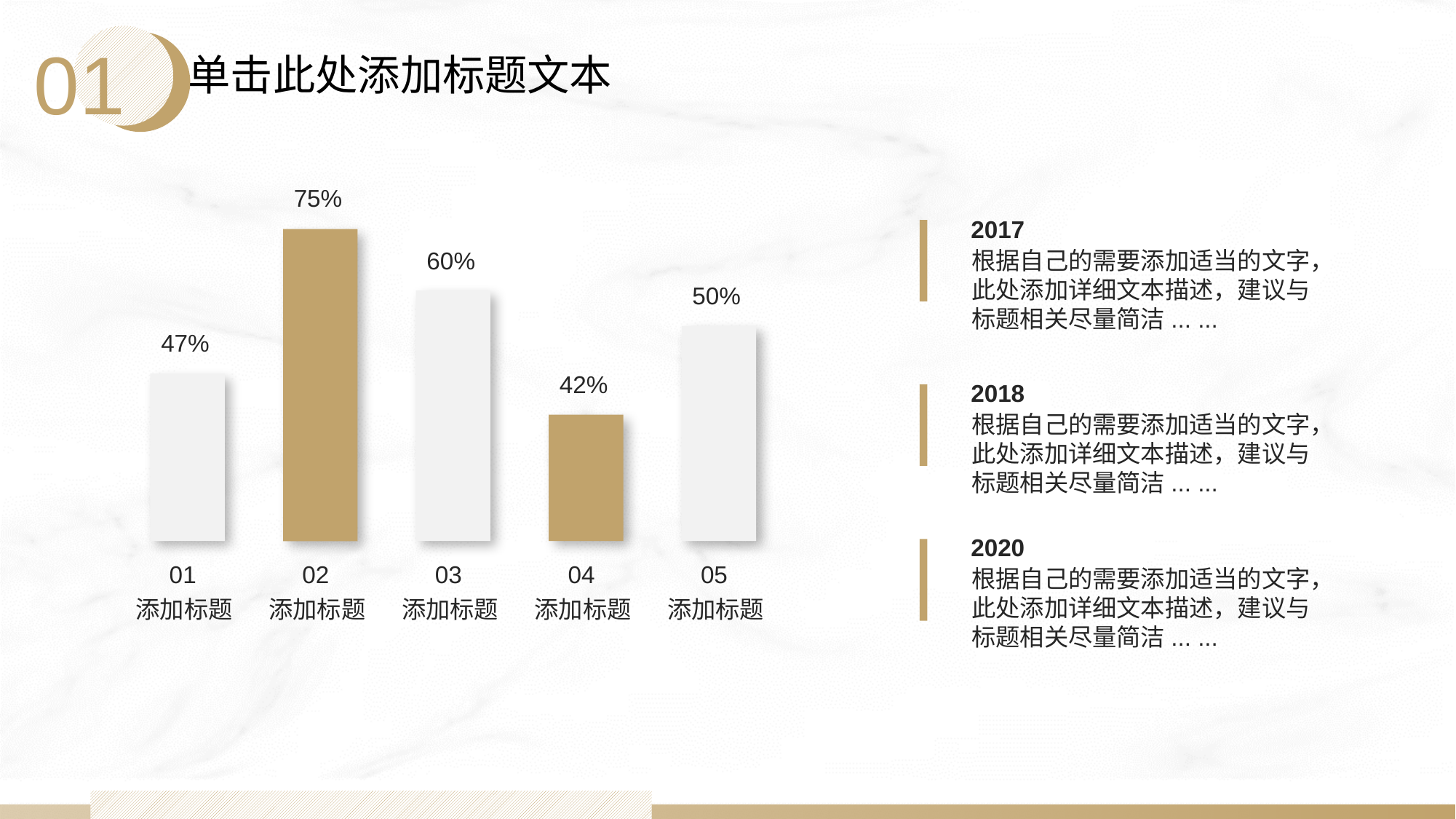

01
单击此处添加标题文本
75%

60%
50%
47%
42%
01
02
03
04
05
添加标题
添加标题
添加标题
添加标题
添加标题
2017

根据自己的需要添加适当的文字，此处添加详细文本描述，建议与标题相关尽量简洁... ...
2018

根据自己的需要添加适当的文字，此处添加详细文本描述，建议与标题相关尽量简洁... ...
2020

根据自己的需要添加适当的文字，此处添加详细文本描述，建议与标题相关尽量简洁... ...